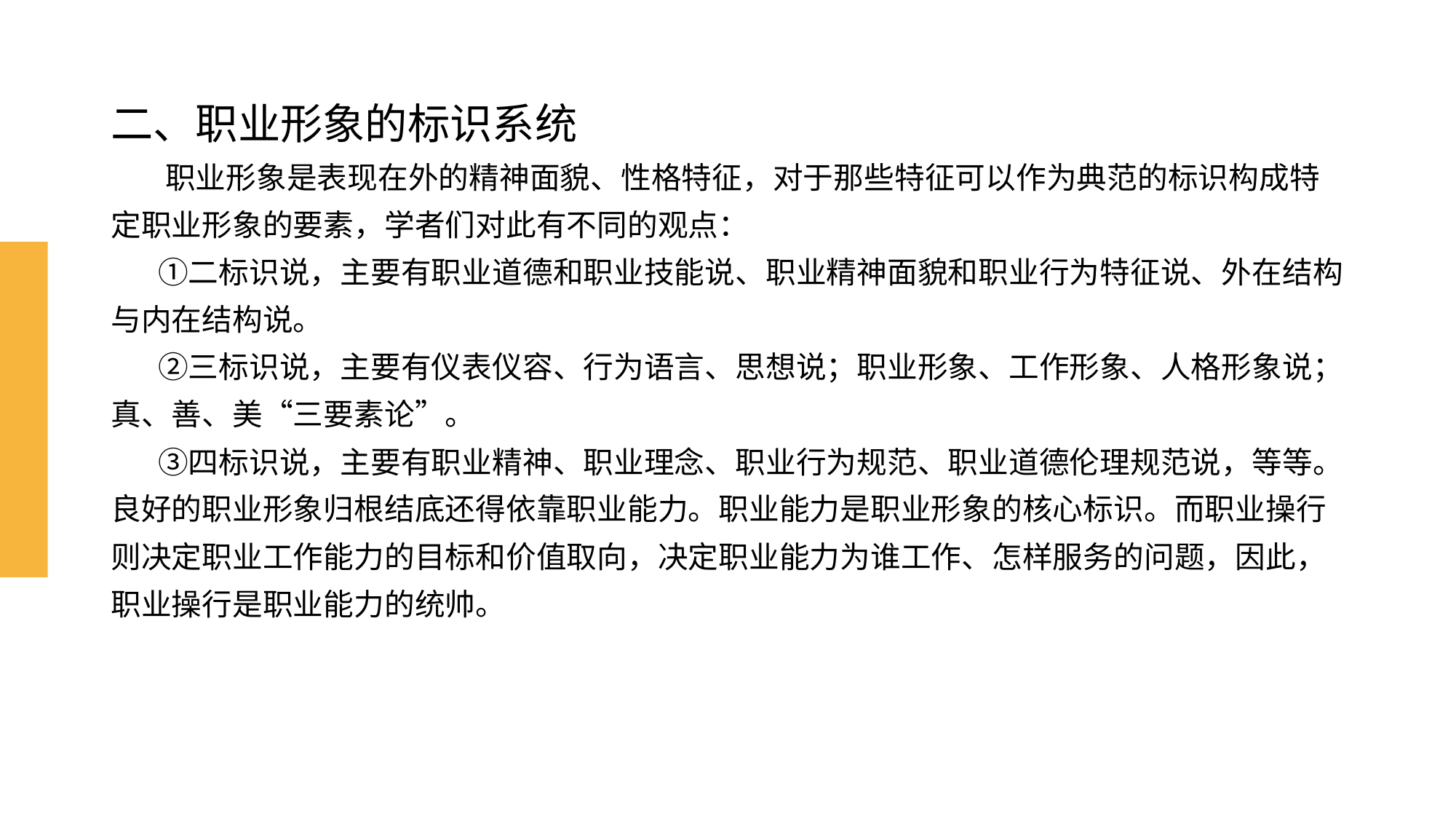

# 二、职业形象的标识系统
       职业形象是表现在外的精神面貌、性格特征，对于那些特征可以作为典范的标识构成特定职业形象的要素，学者们对此有不同的观点：
       ①二标识说，主要有职业道德和职业技能说、职业精神面貌和职业行为特征说、外在结构与内在结构说。
       ②三标识说，主要有仪表仪容、行为语言、思想说；职业形象、工作形象、人格形象说；真、善、美“三要素论”。
       ③四标识说，主要有职业精神、职业理念、职业行为规范、职业道德伦理规范说，等等。
良好的职业形象归根结底还得依靠职业能力。职业能力是职业形象的核心标识。而职业操行则决定职业工作能力的目标和价值取向，决定职业能力为谁工作、怎样服务的问题，因此，职业操行是职业能力的统帅。